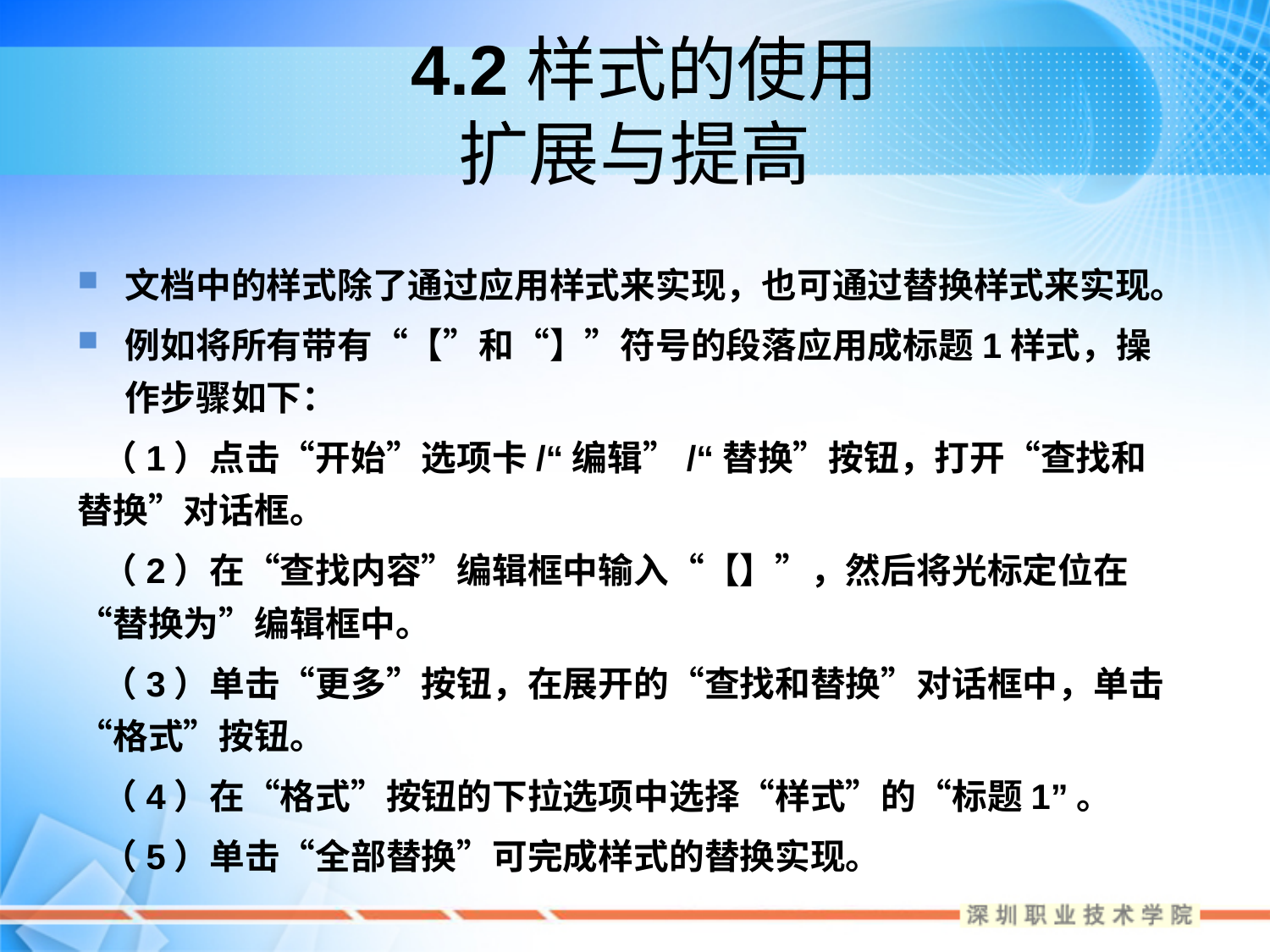

# 4.2样式的使用 扩展与提高
文档中的样式除了通过应用样式来实现，也可通过替换样式来实现。
例如将所有带有“【”和“】”符号的段落应用成标题1样式，操作步骤如下：
  （1）点击“开始”选项卡/“编辑”/“替换”按钮，打开“查找和替换”对话框。
  （2）在“查找内容”编辑框中输入“【】”，然后将光标定位在“替换为”编辑框中。
  （3）单击“更多”按钮，在展开的“查找和替换”对话框中，单击“格式”按钮。
  （4）在“格式”按钮的下拉选项中选择“样式”的“标题1”。
  （5）单击“全部替换”可完成样式的替换实现。